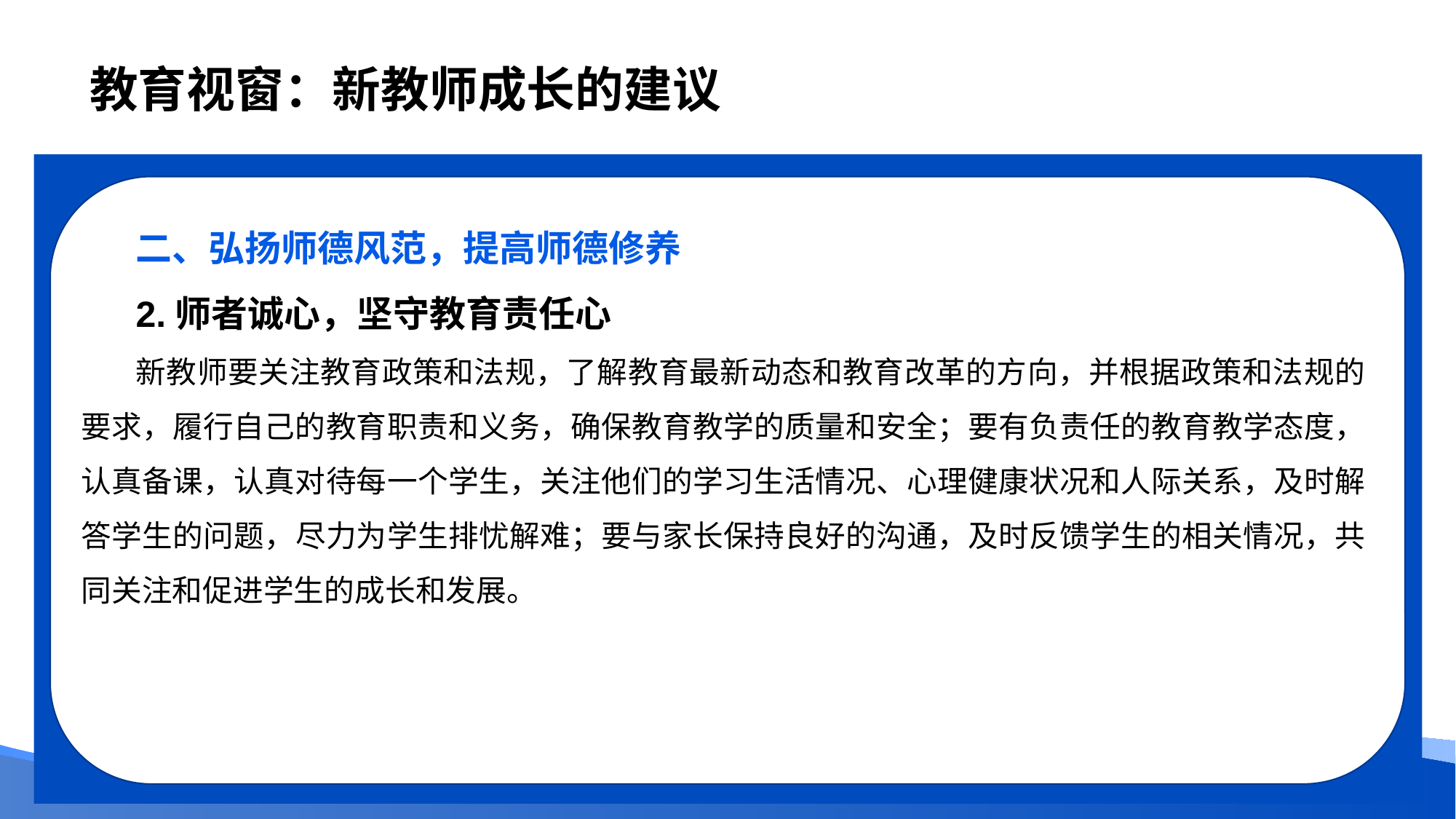

# 教育视窗：新教师成长的建议

二、弘扬师德风范，提高师德修养
2.师者诚心，坚守教育责任心
新教师要关注教育政策和法规，了解教育最新动态和教育改革的方向，并根据政策和法规的要求，履行自己的教育职责和义务，确保教育教学的质量和安全；要有负责任的教育教学态度，认真备课，认真对待每一个学生，关注他们的学习生活情况、心理健康状况和人际关系，及时解答学生的问题，尽力为学生排忧解难；要与家长保持良好的沟通，及时反馈学生的相关情况，共同关注和促进学生的成长和发展。